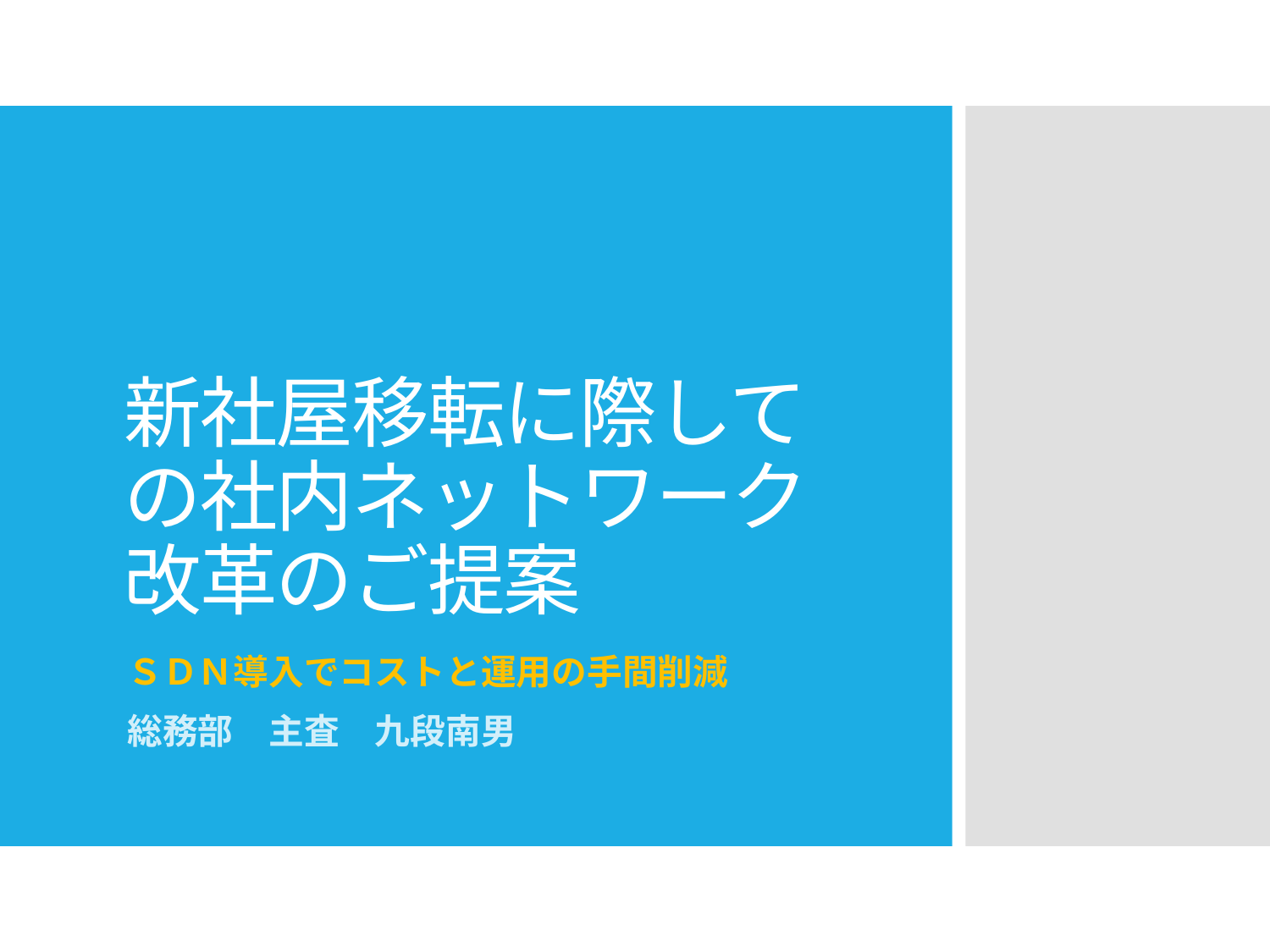

# 新社屋移転に際しての社内ネットワーク改革のご提案
ＳＤＮ導入でコストと運用の手間削減
総務部　主査　九段南男